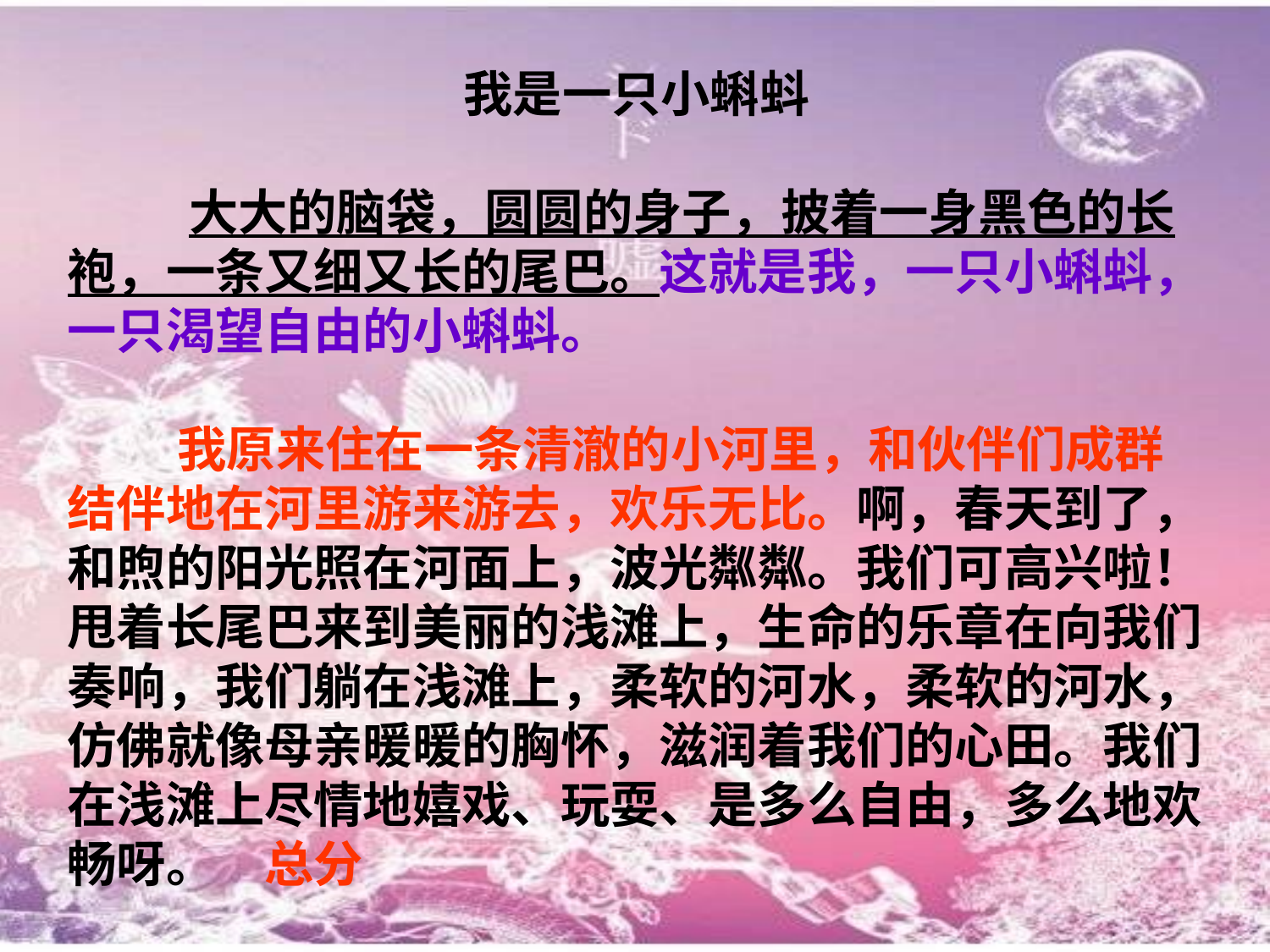

我是一只小蝌蚪

      大大的脑袋，圆圆的身子，披着一身黑色的长袍，一条又细又长的尾巴。这就是我，一只小蝌蚪，一只渴望自由的小蝌蚪。

     我原来住在一条清澈的小河里，和伙伴们成群结伴地在河里游来游去，欢乐无比。啊，春天到了，和煦的阳光照在河面上，波光粼粼。我们可高兴啦！甩着长尾巴来到美丽的浅滩上，生命的乐章在向我们奏响，我们躺在浅滩上，柔软的河水，柔软的河水，仿佛就像母亲暖暖的胸怀，滋润着我们的心田。我们在浅滩上尽情地嬉戏、玩耍、是多么自由，多么地欢畅呀。　总分